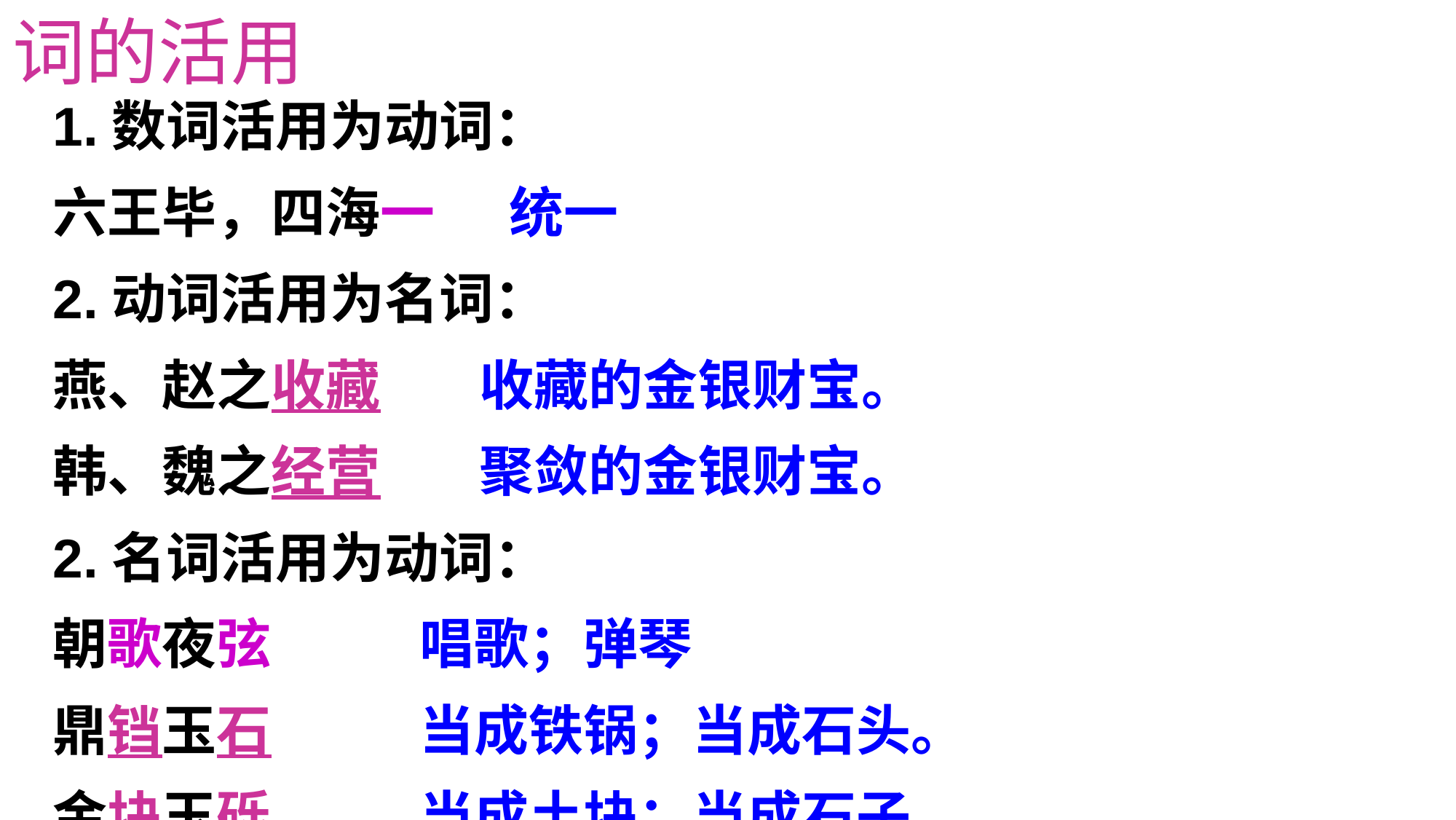

词的活用
1.数词活用为动词：
六王毕，四海一      统一
2.动词活用为名词：
燕、赵之收藏        收藏的金银财宝。
韩、魏之经营        聚敛的金银财宝。
2.名词活用为动词：
朝歌夜弦            唱歌；弹琴
鼎铛玉石            当成铁锅；当成石头。
金块玉砾            当成土块；当成石子。